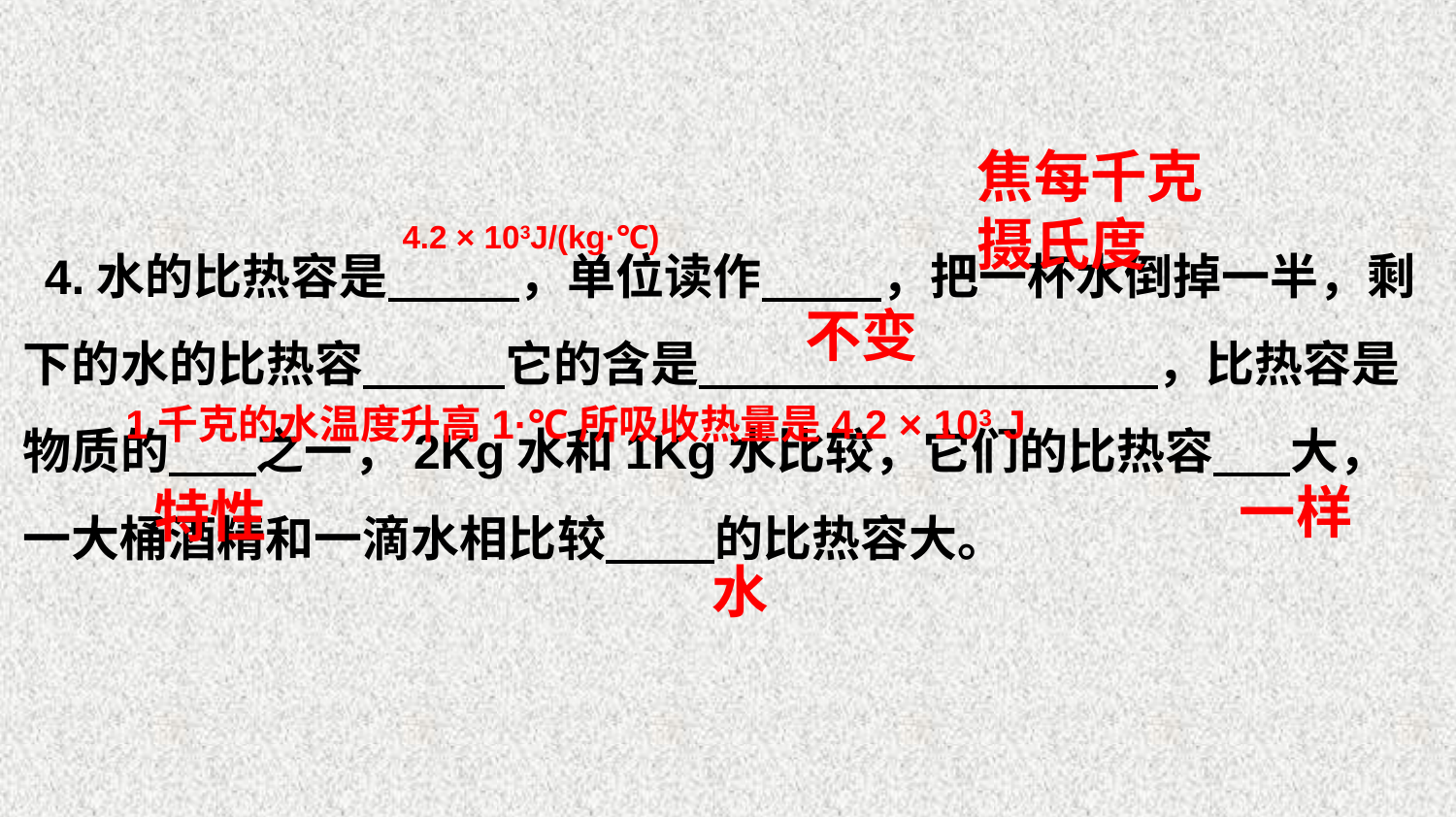

焦每千克摄氏度
4.2 × 103J/(kg·℃)
4.水的比热容是            ，单位读作           ，把一杯水倒掉一半，剩下的水的比热容             它的含是                                          ，比热容是物质的        之一，2Kg水和1Kg水比较，它们的比热容       大，一大桶酒精和一滴水相比较          的比热容大。
不变
1千克的水温度升高1·℃所吸收热量是4.2 × 103 J
一样
特性
水